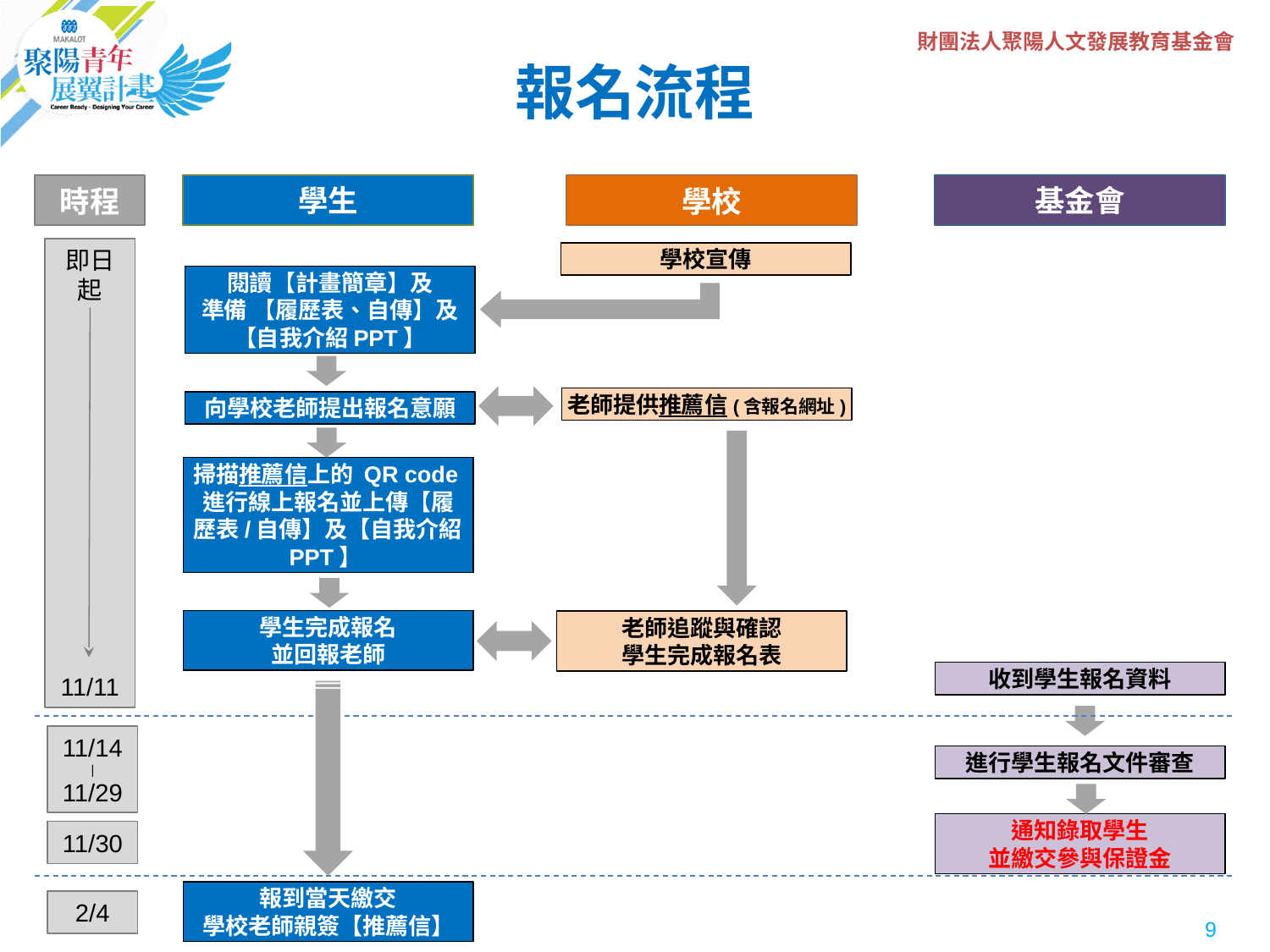

報名流程
學生
基金會
學校
時程

即日起

11/11
學校宣傳
閱讀【計畫簡章】及
準備 【履歷表、自傳】及【自我介紹PPT】

老師提供推薦信(含報名網址)

向學校老師提出報名意願

掃描推薦信上的 QR code進行線上報名並上傳【履歷表/自傳】及【自我介紹PPT】

學生完成報名
並回報老師
老師追蹤與確認
學生完成報名表

收到學生報名資料

11/14
∣
11/29
進行學生報名文件審查

通知錄取學生
並繳交參與保證金
11/30
報到當天繳交
學校老師親簽【推薦信】
2/4